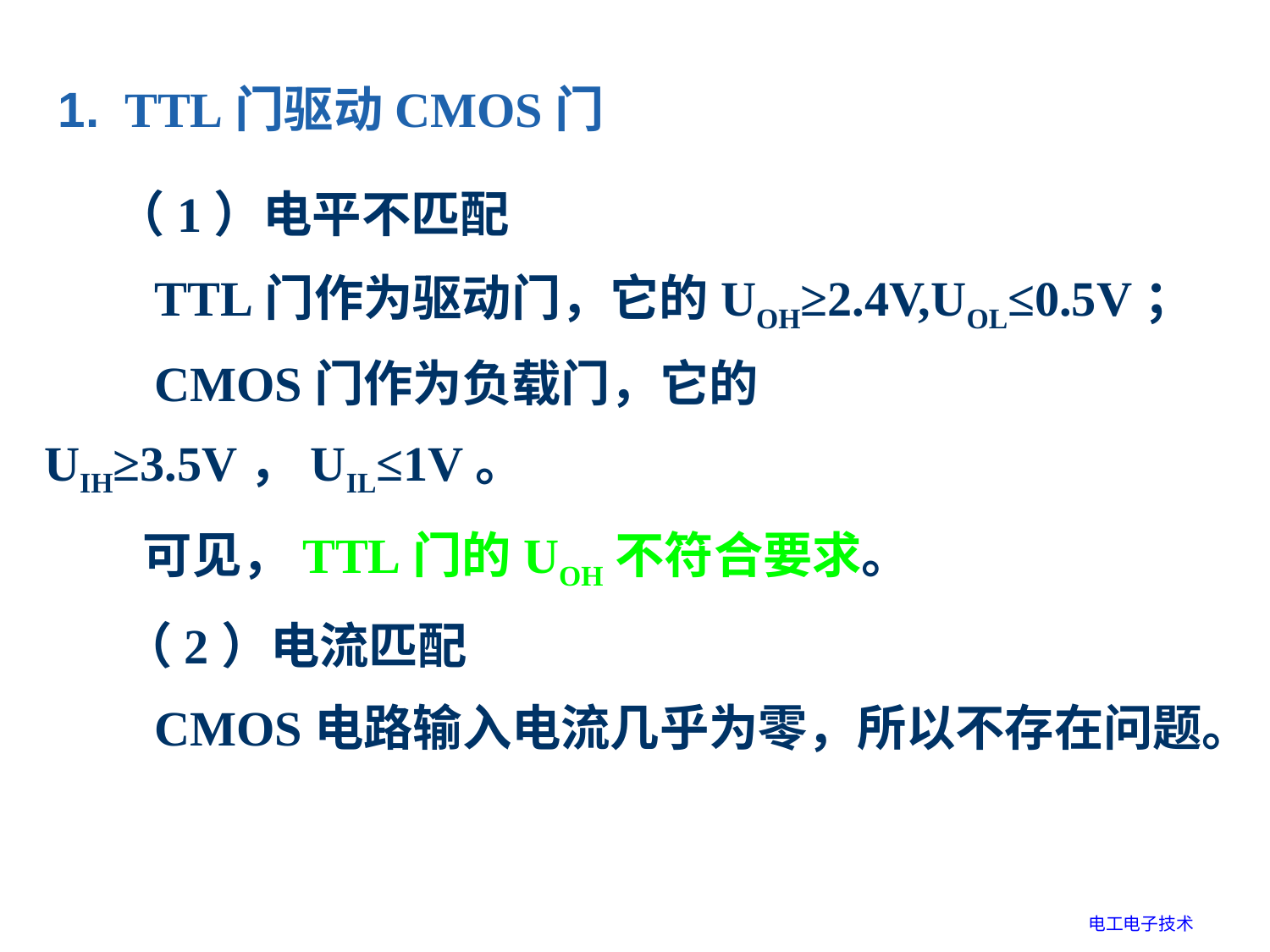

1.  TTL门驱动CMOS门
　  （1）电平不匹配
　　TTL门作为驱动门，它的UOH≥2.4V,UOL≤0.5V； 　　CMOS门作为负载门，它的UIH≥3.5V，UIL≤1V。
　　可见，TTL门的UOH不符合要求。
      （2）电流匹配
　　CMOS电路输入电流几乎为零，所以不存在问题。
电工电子技术
134